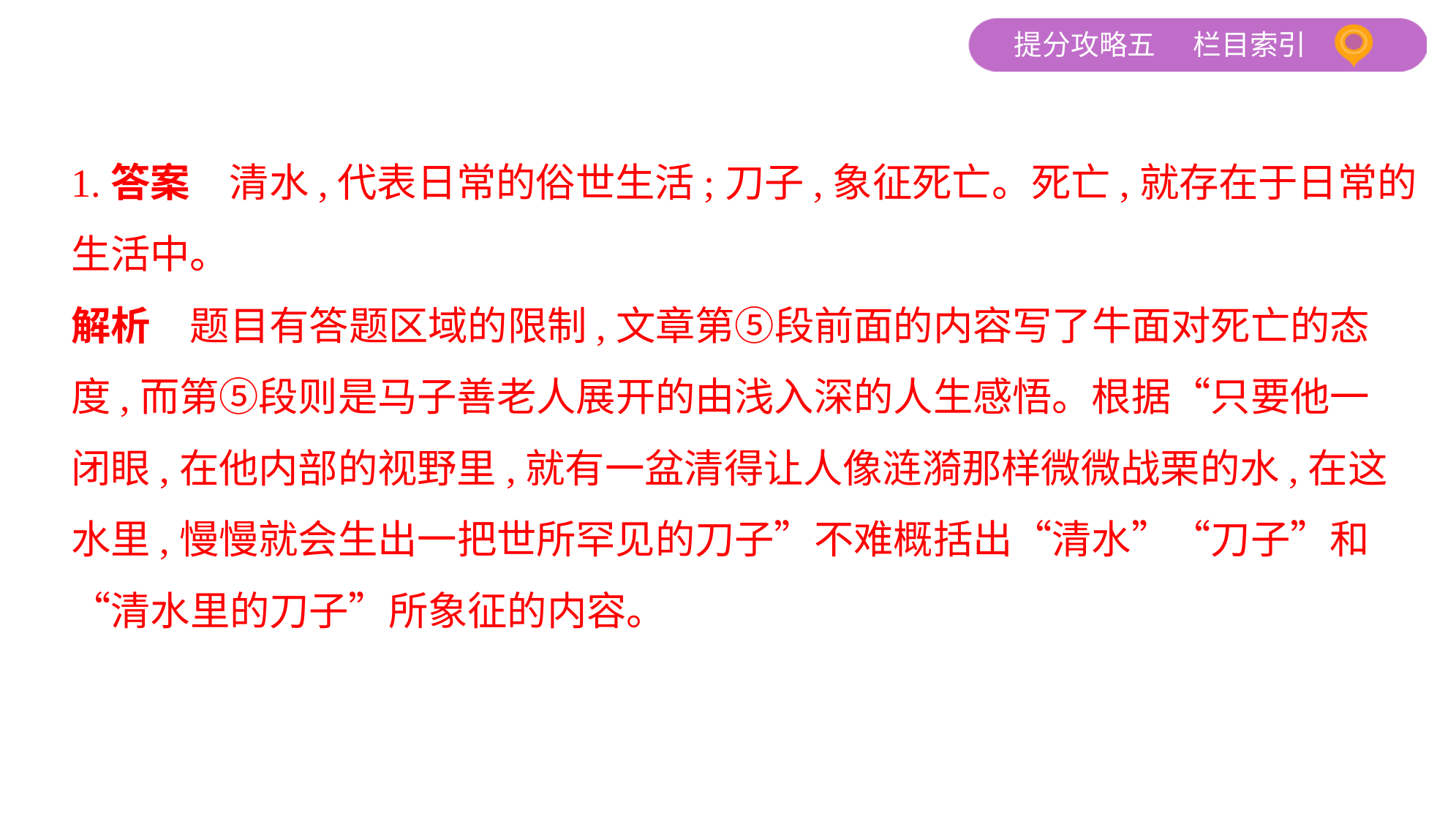

1.答案　清水,代表日常的俗世生活;刀子,象征死亡。死亡,就存在于日常的
生活中。
解析　题目有答题区域的限制,文章第⑤段前面的内容写了牛面对死亡的态
度,而第⑤段则是马子善老人展开的由浅入深的人生感悟。根据“只要他一
闭眼,在他内部的视野里,就有一盆清得让人像涟漪那样微微战栗的水,在这
水里,慢慢就会生出一把世所罕见的刀子”不难概括出“清水”“刀子”和
“清水里的刀子”所象征的内容。